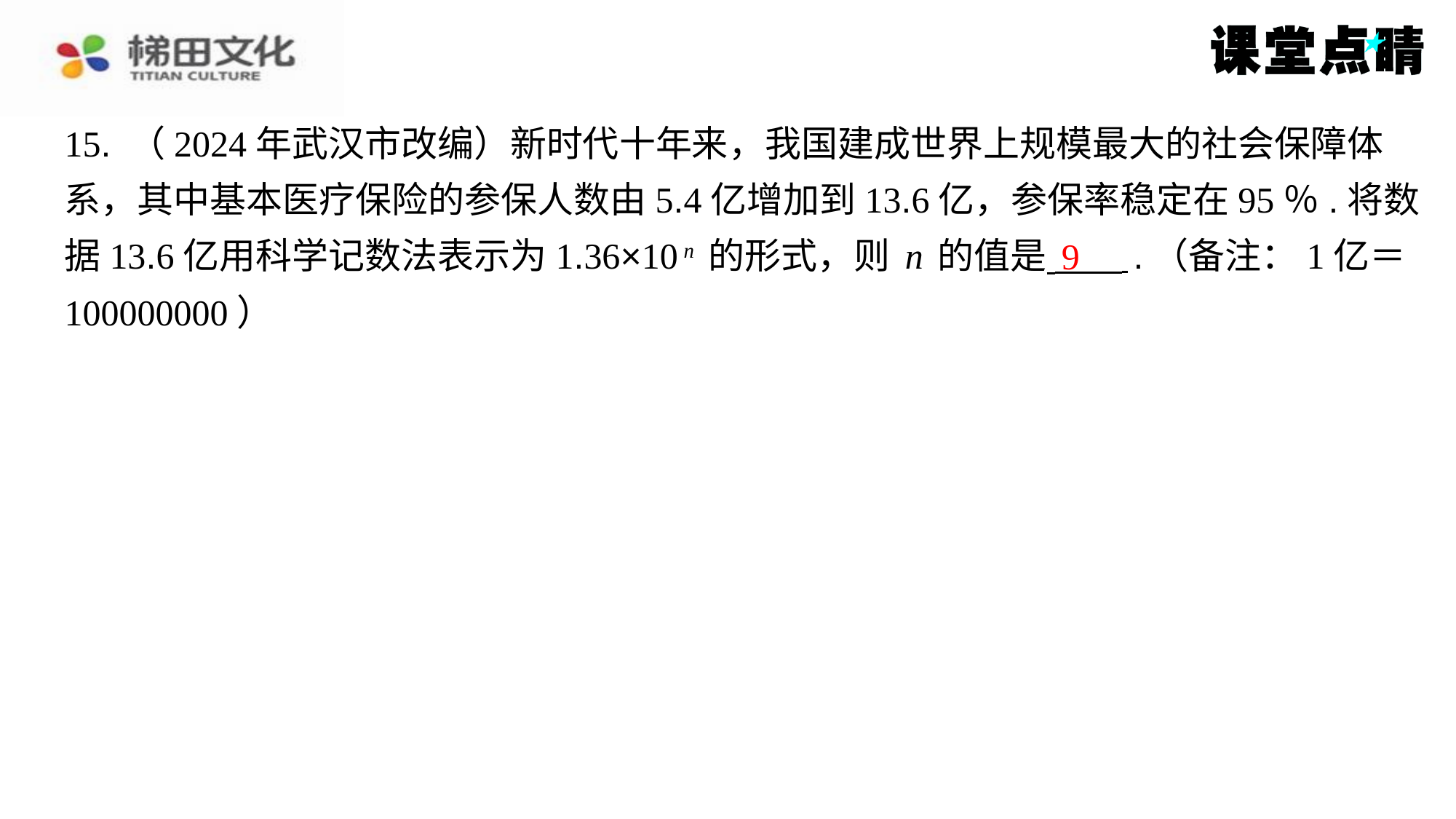

15. （2024年武汉市改编）新时代十年来，我国建成世界上规模最大的社会保障体
系，其中基本医疗保险的参保人数由5.4亿增加到13.6亿，参保率稳定在95％.将数
据13.6亿用科学记数法表示为1.36×10n的形式，则n的值是            .（备注：1亿＝
100000000）
9